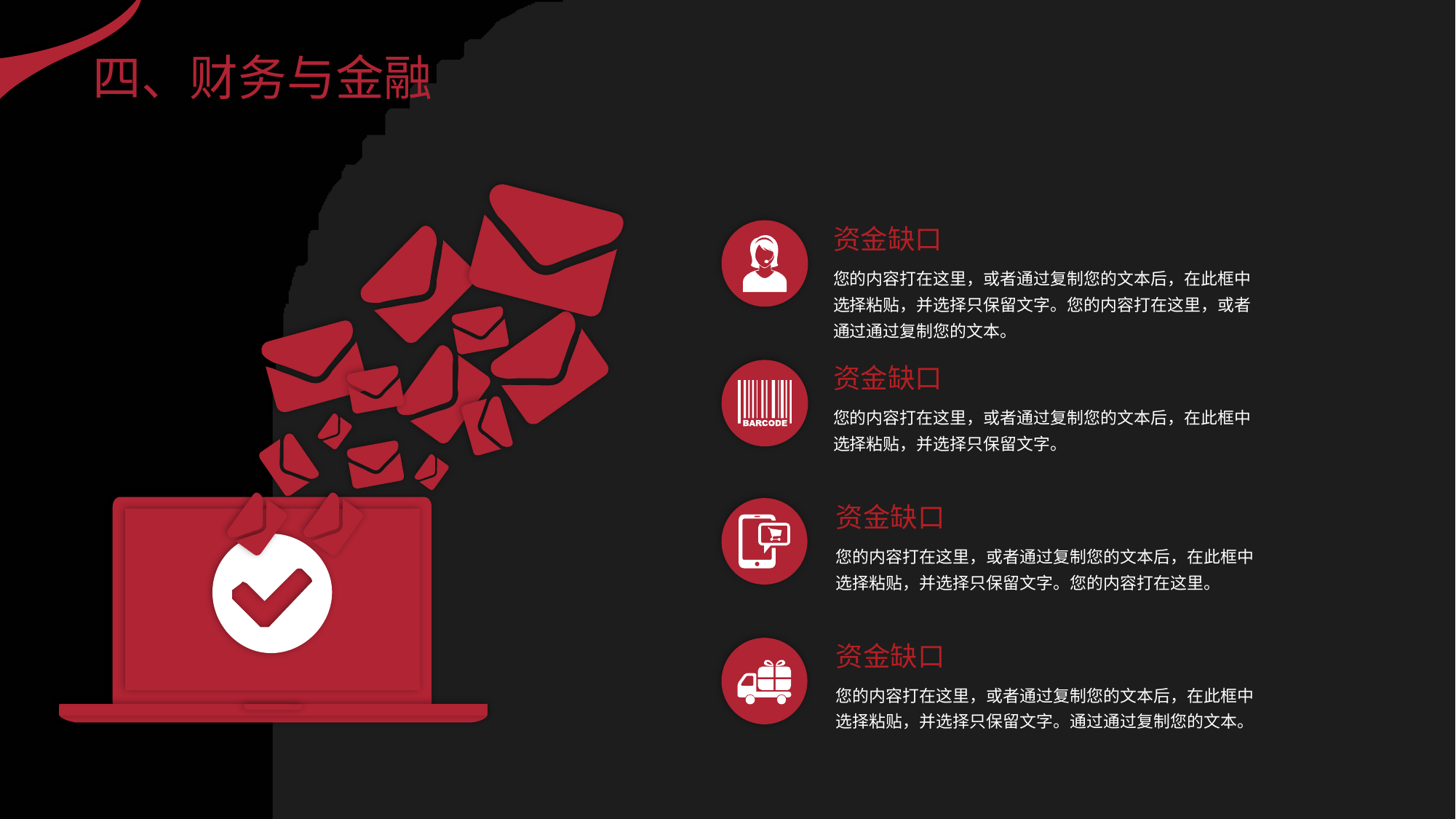

四、财务与金融

资金缺口

您的内容打在这里，或者通过复制您的文本后，在此框中选择粘贴，并选择只保留文字。您的内容打在这里，或者通过通过复制您的文本。
资金缺口

您的内容打在这里，或者通过复制您的文本后，在此框中选择粘贴，并选择只保留文字。
资金缺口

您的内容打在这里，或者通过复制您的文本后，在此框中选择粘贴，并选择只保留文字。您的内容打在这里。
资金缺口

您的内容打在这里，或者通过复制您的文本后，在此框中选择粘贴，并选择只保留文字。通过通过复制您的文本。